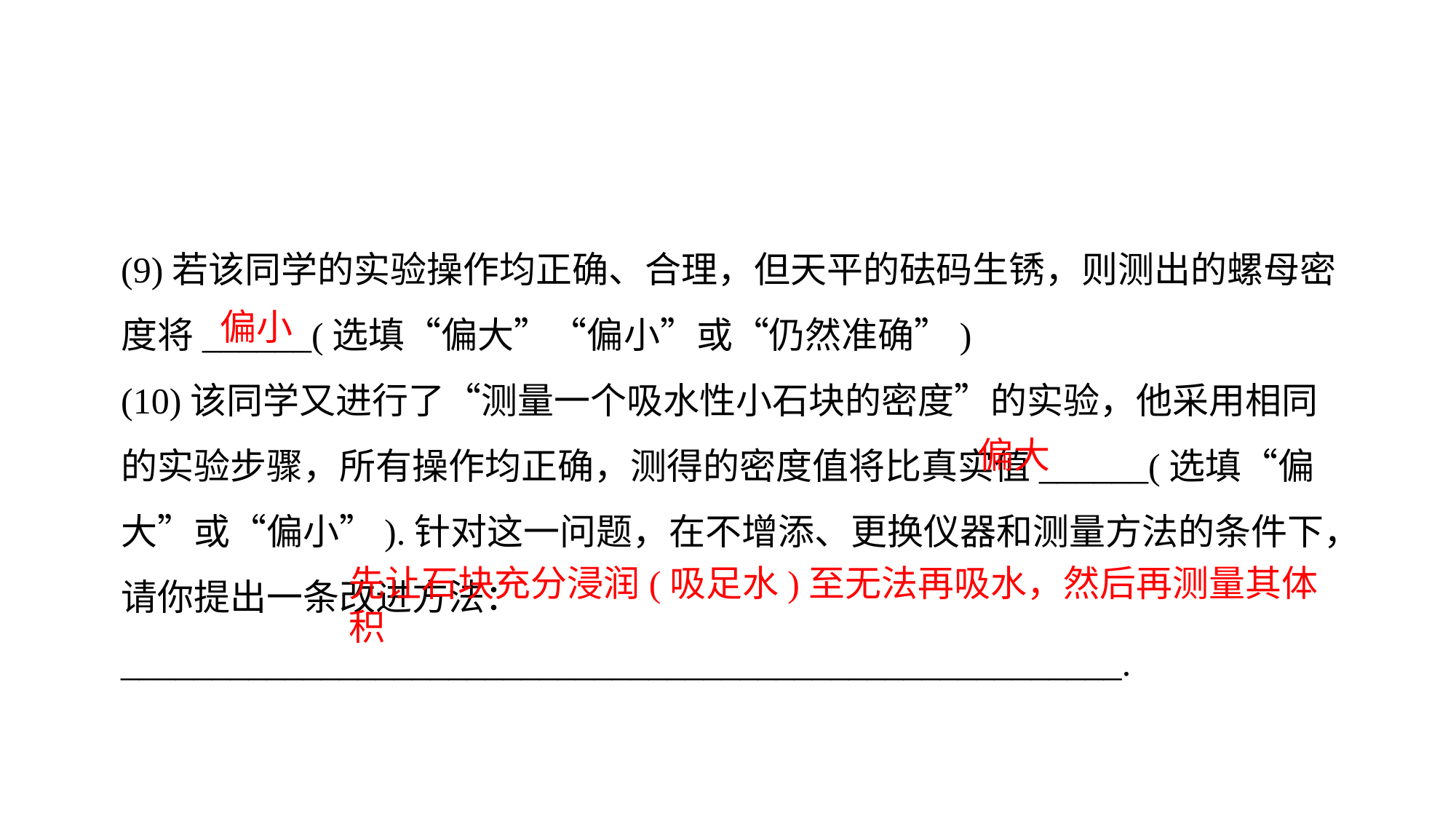

(9)若该同学的实验操作均正确、合理，但天平的砝码生锈，则测出的螺母密度将______(选填“偏大”“偏小”或“仍然准确”)
(10)该同学又进行了“测量一个吸水性小石块的密度”的实验，他采用相同的实验步骤，所有操作均正确，测得的密度值将比真实值______(选填“偏大”或“偏小”).针对这一问题，在不增添、更换仪器和测量方法的条件下，请你提出一条改进方法：_______________________________________________________.
偏小
偏大
先让石块充分浸润(吸足水)至无法再吸水，然后再测量其体积